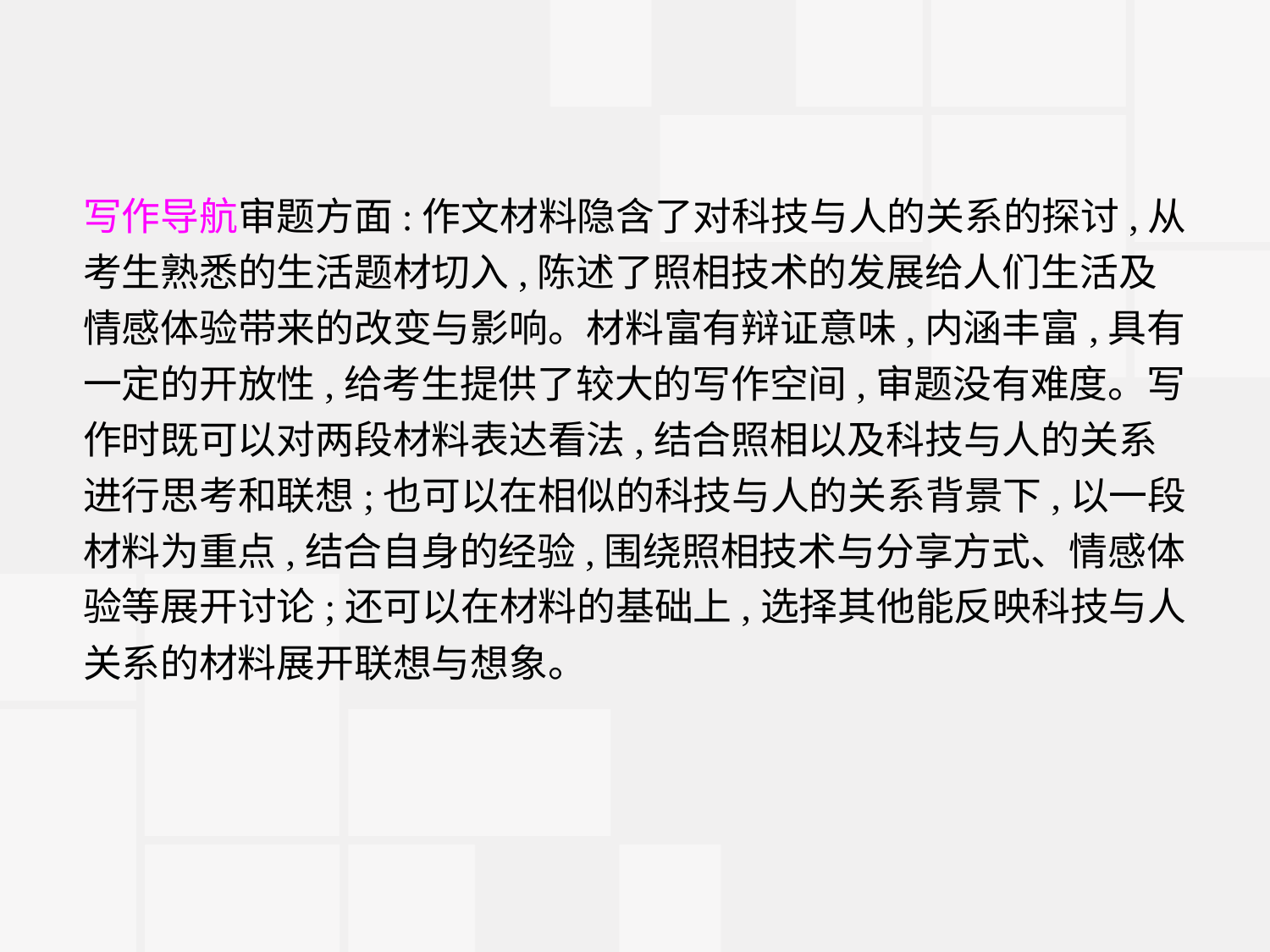

写作导航审题方面:作文材料隐含了对科技与人的关系的探讨,从考生熟悉的生活题材切入,陈述了照相技术的发展给人们生活及情感体验带来的改变与影响。材料富有辩证意味,内涵丰富,具有一定的开放性,给考生提供了较大的写作空间,审题没有难度。写作时既可以对两段材料表达看法,结合照相以及科技与人的关系进行思考和联想;也可以在相似的科技与人的关系背景下,以一段材料为重点,结合自身的经验,围绕照相技术与分享方式、情感体验等展开讨论;还可以在材料的基础上,选择其他能反映科技与人关系的材料展开联想与想象。